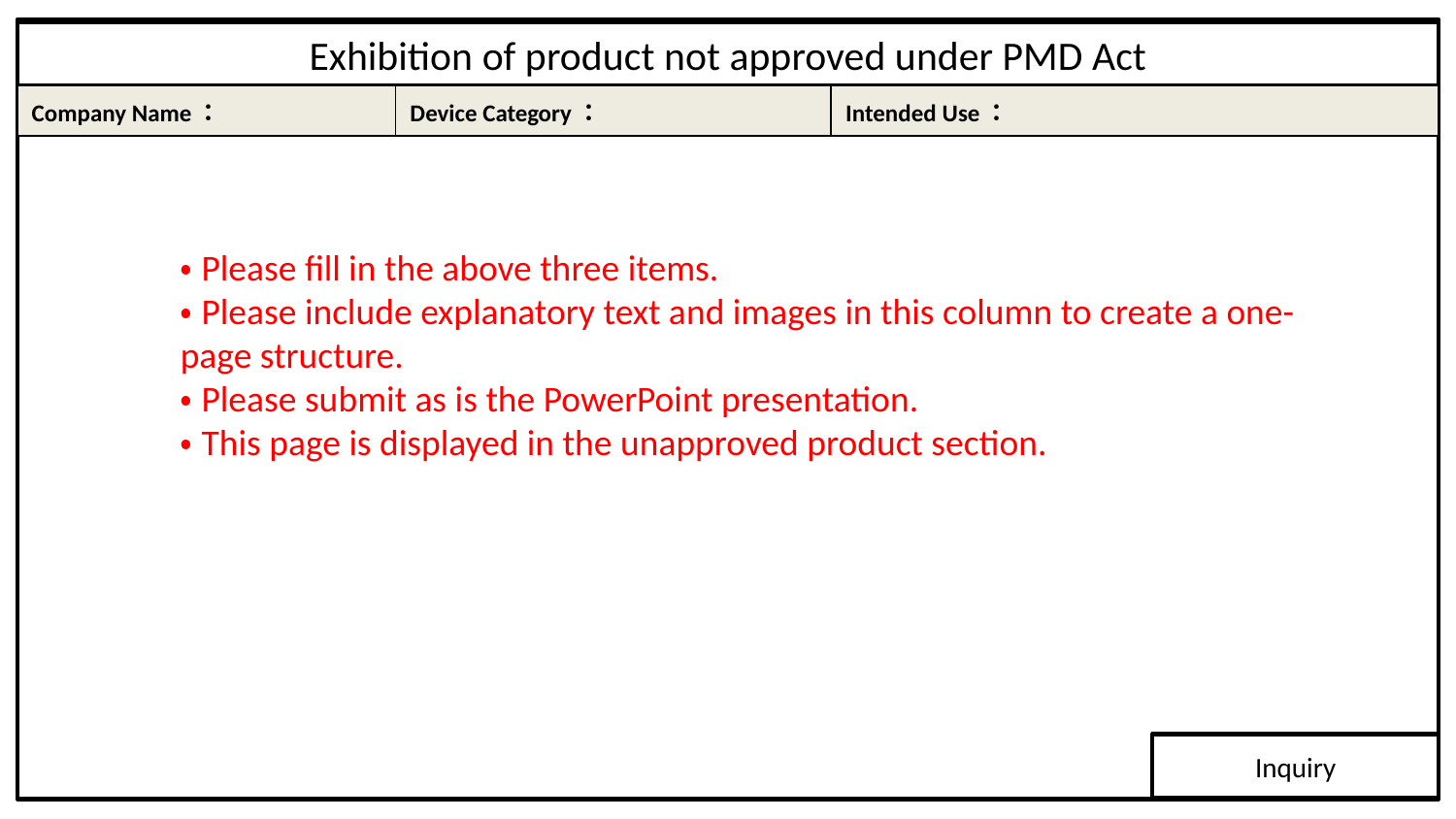

Exhibition of product not approved under PMD Act
| Company Name： | Device Category： | Intended Use： |
| --- | --- | --- |
・Please fill in the above three items.
・Please include explanatory text and images in this column to create a one-page structure.
・Please submit as is the PowerPoint presentation.
・This page is displayed in the unapproved product section.
Inquiry